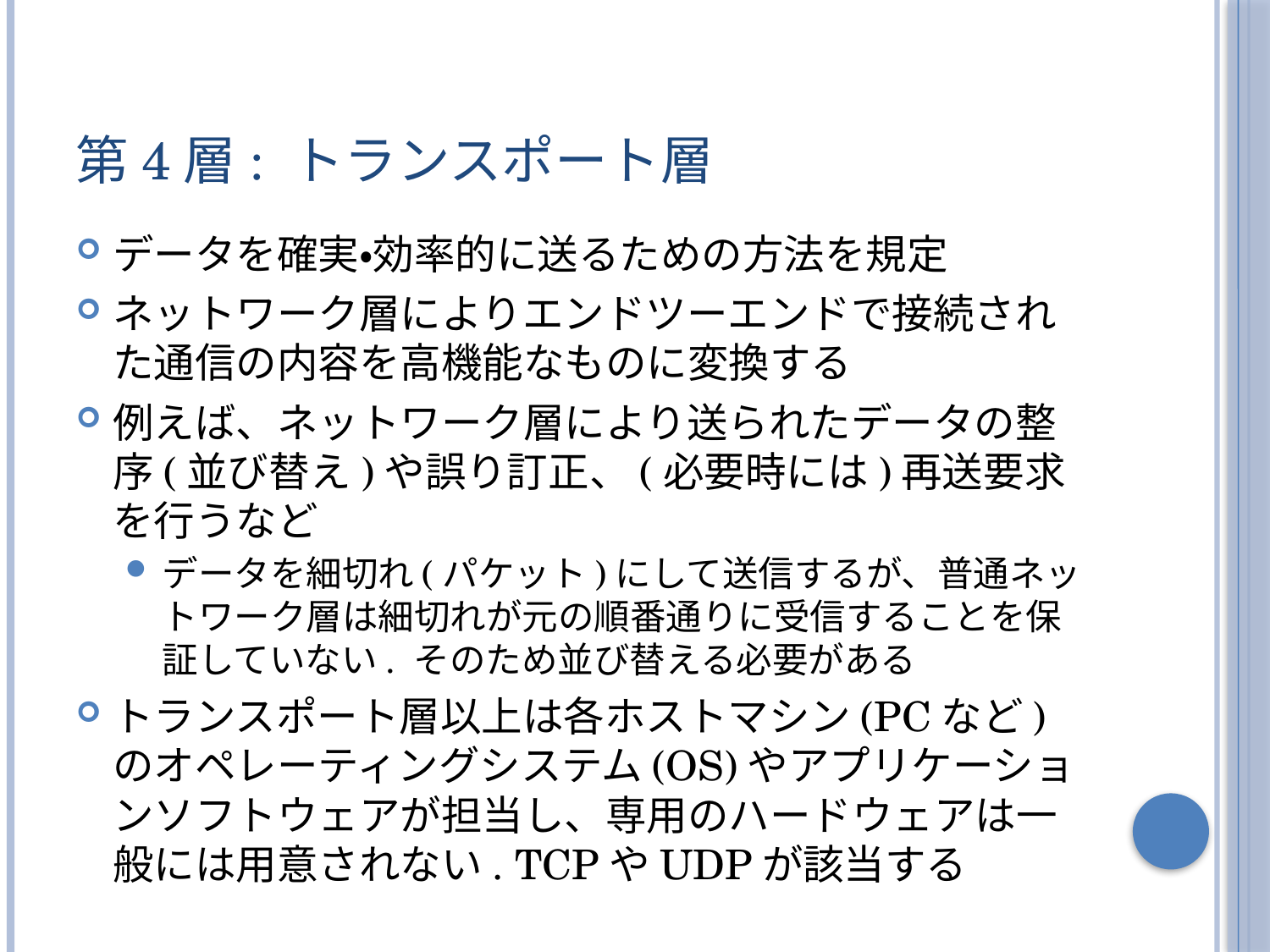

# 第4層: トランスポート層
データを確実・効率的に送るための方法を規定
ネットワーク層によりエンドツーエンドで接続された通信の内容を高機能なものに変換する
例えば、ネットワーク層により送られたデータの整序(並び替え)や誤り訂正、(必要時には)再送要求を行うなど
データを細切れ(パケット)にして送信するが、普通ネットワーク層は細切れが元の順番通りに受信することを保証していない. そのため並び替える必要がある
トランスポート層以上は各ホストマシン(PCなど)のオペレーティングシステム(OS)やアプリケーションソフトウェアが担当し、専用のハードウェアは一般には用意されない. TCPやUDPが該当する